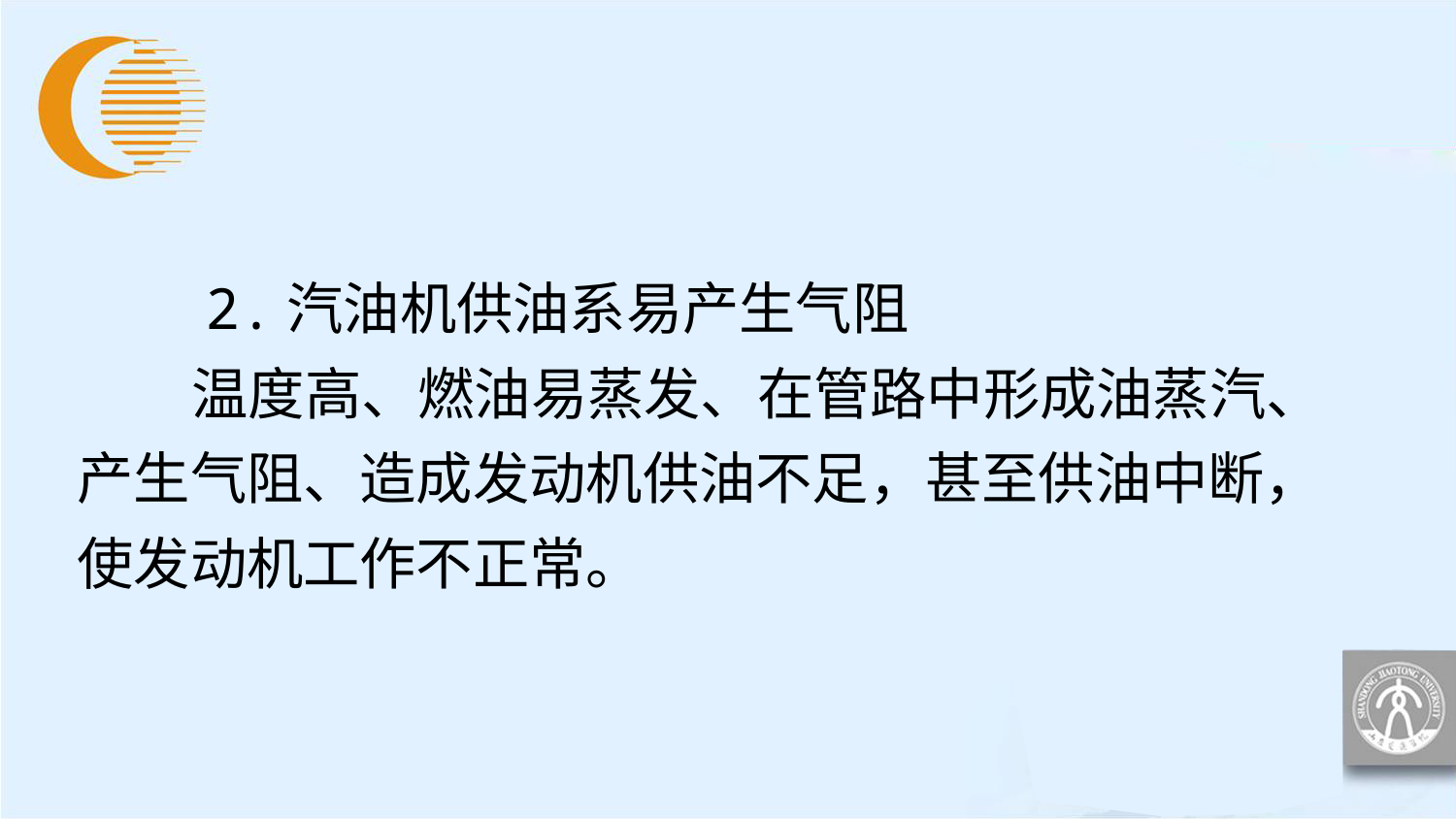

2.汽油机供油系易产生气阻
温度高、燃油易蒸发、在管路中形成油蒸汽、产生气阻、造成发动机供油不足，甚至供油中断，使发动机工作不正常。